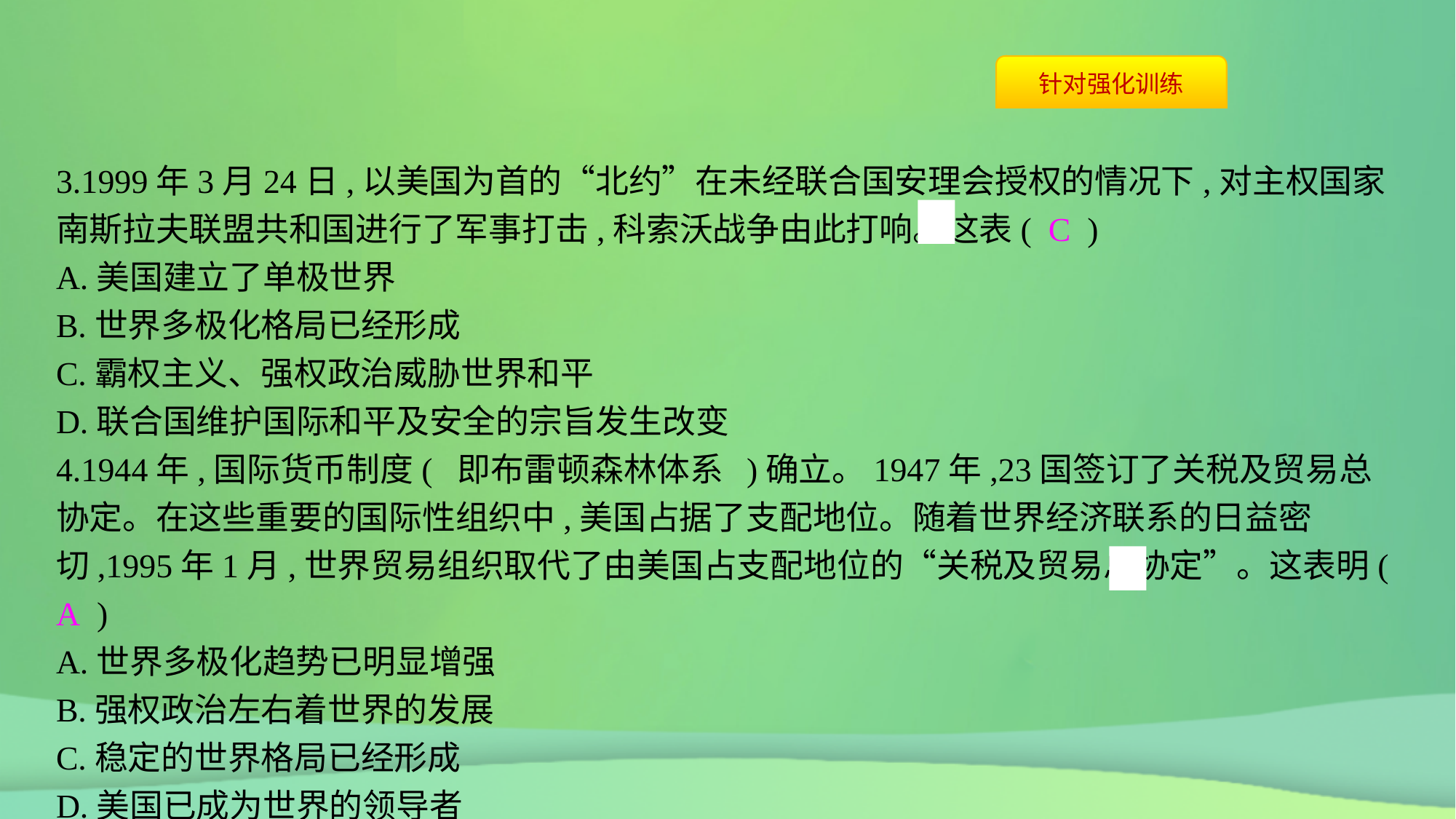

3.1999年3月24日,以美国为首的“北约”在未经联合国安理会授权的情况下,对主权国家南斯拉夫联盟共和国进行了军事打击,科索沃战争由此打响。这表(  C  )
A.美国建立了单极世界
B.世界多极化格局已经形成
C.霸权主义、强权政治威胁世界和平
D.联合国维护国际和平及安全的宗旨发生改变
4.1944年,国际货币制度(  即布雷顿森林体系  )确立。1947年,23国签订了关税及贸易总协定。在这些重要的国际性组织中,美国占据了支配地位。随着世界经济联系的日益密切,1995年1月,世界贸易组织取代了由美国占支配地位的“关税及贸易总协定”。这表明(  A  )
A.世界多极化趋势已明显增强
B.强权政治左右着世界的发展
C.稳定的世界格局已经形成
D.美国已成为世界的领导者